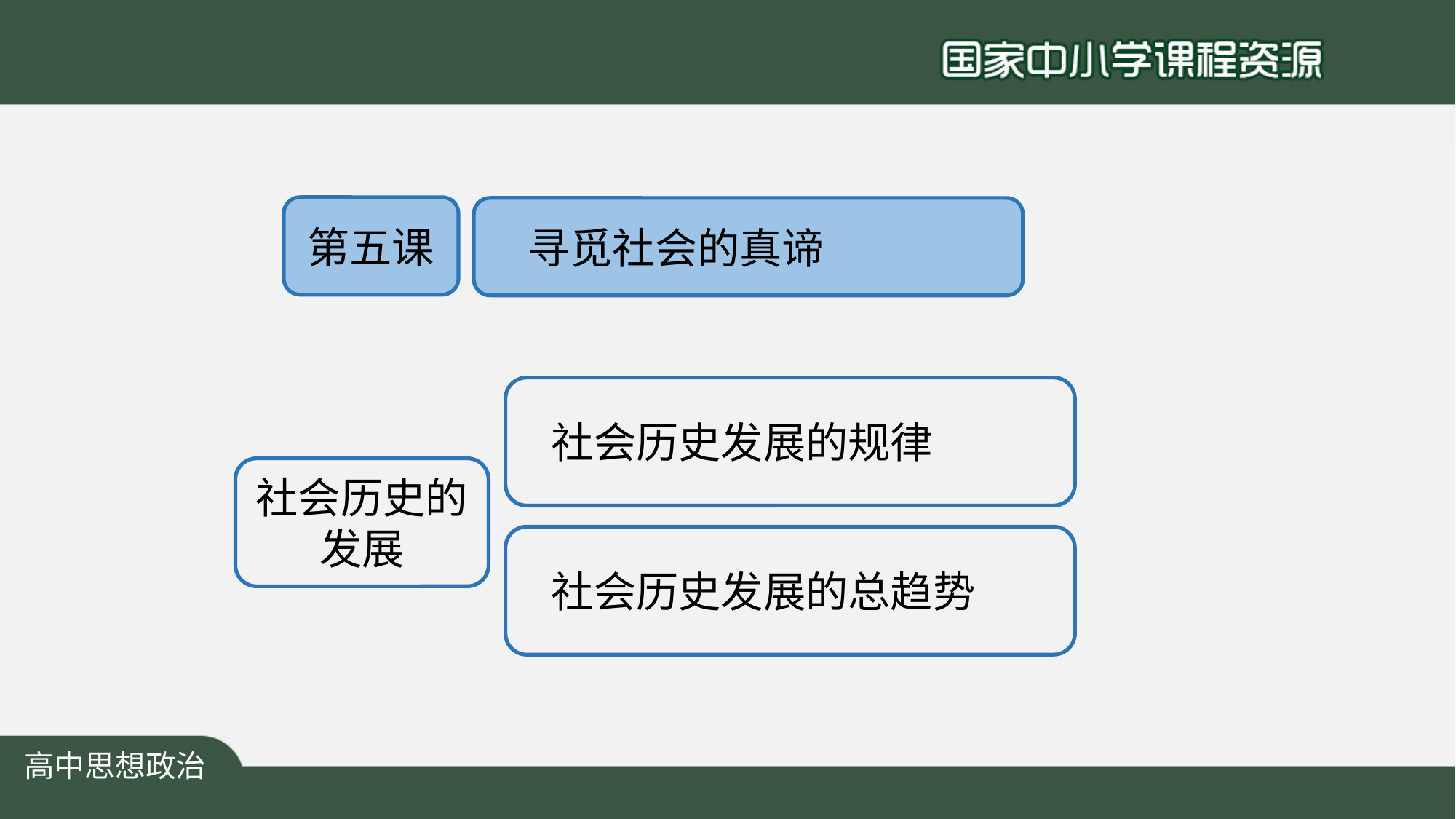

第五课
   寻觅社会的真谛
  社会历史发展的规律
社会历史的发展
  社会历史发展的总趋势